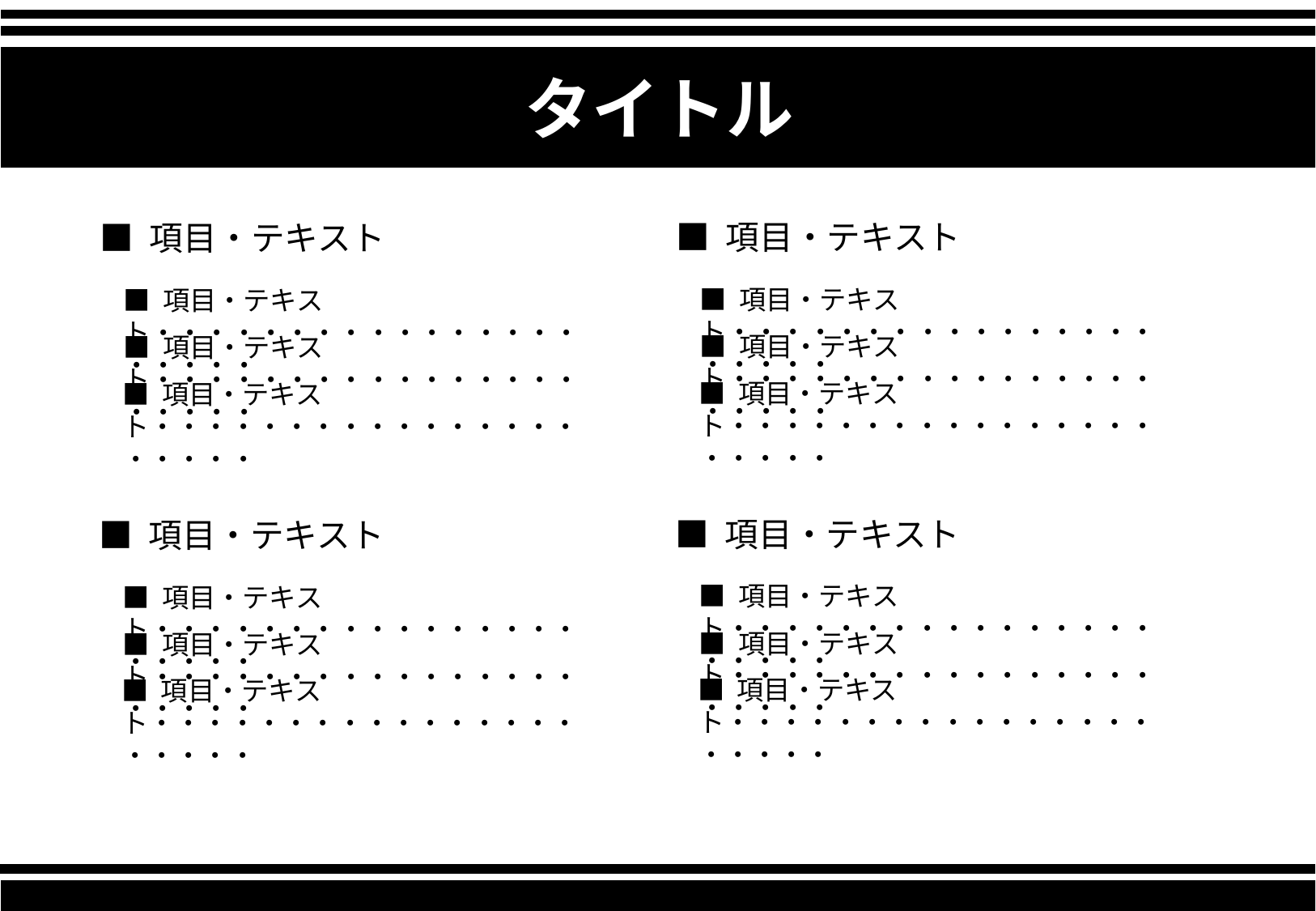

タイトル
■ 項目・テキスト
■ 項目・テキスト
■ 項目・テキスト・・・・・・・・・・・・・・・・・・・・・
■ 項目・テキスト・・・・・・・・・・・・・・・・・・・・・
■ 項目・テキスト・・・・・・・・・・・・・・・・・・・・・
■ 項目・テキスト・・・・・・・・・・・・・・・・・・・・・
■ 項目・テキスト・・・・・・・・・・・・・・・・・・・・・
■ 項目・テキスト・・・・・・・・・・・・・・・・・・・・・
■ 項目・テキスト
■ 項目・テキスト
■ 項目・テキスト・・・・・・・・・・・・・・・・・・・・・
■ 項目・テキスト・・・・・・・・・・・・・・・・・・・・・
■ 項目・テキスト・・・・・・・・・・・・・・・・・・・・・
■ 項目・テキスト・・・・・・・・・・・・・・・・・・・・・
■ 項目・テキスト・・・・・・・・・・・・・・・・・・・・・
■ 項目・テキスト・・・・・・・・・・・・・・・・・・・・・